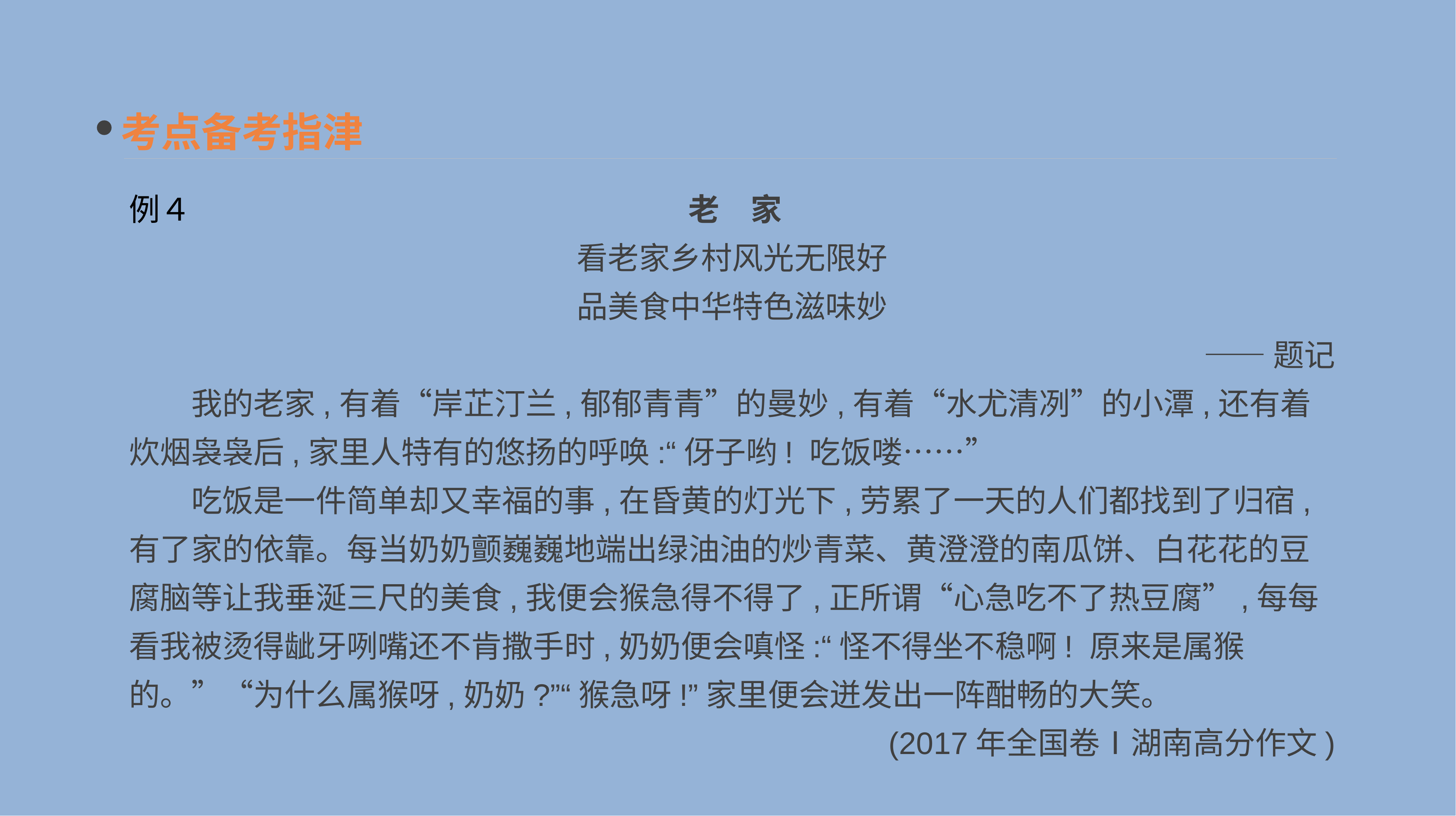

考点备考指津

例４　　　　　　　　　　　　　　　　老　家
看老家乡村风光无限好
品美食中华特色滋味妙
——题记
　　我的老家,有着“岸芷汀兰,郁郁青青”的曼妙,有着“水尤清冽”的小潭,还有着炊烟袅袅后,家里人特有的悠扬的呼唤:“伢子哟! 吃饭喽……”
　　吃饭是一件简单却又幸福的事,在昏黄的灯光下,劳累了一天的人们都找到了归宿,有了家的依靠。每当奶奶颤巍巍地端出绿油油的炒青菜、黄澄澄的南瓜饼、白花花的豆腐脑等让我垂涎三尺的美食,我便会猴急得不得了,正所谓“心急吃不了热豆腐”,每每看我被烫得龇牙咧嘴还不肯撒手时,奶奶便会嗔怪:“怪不得坐不稳啊! 原来是属猴的。”“为什么属猴呀,奶奶?”“猴急呀!”家里便会迸发出一阵酣畅的大笑。
(2017年全国卷Ⅰ湖南高分作文)